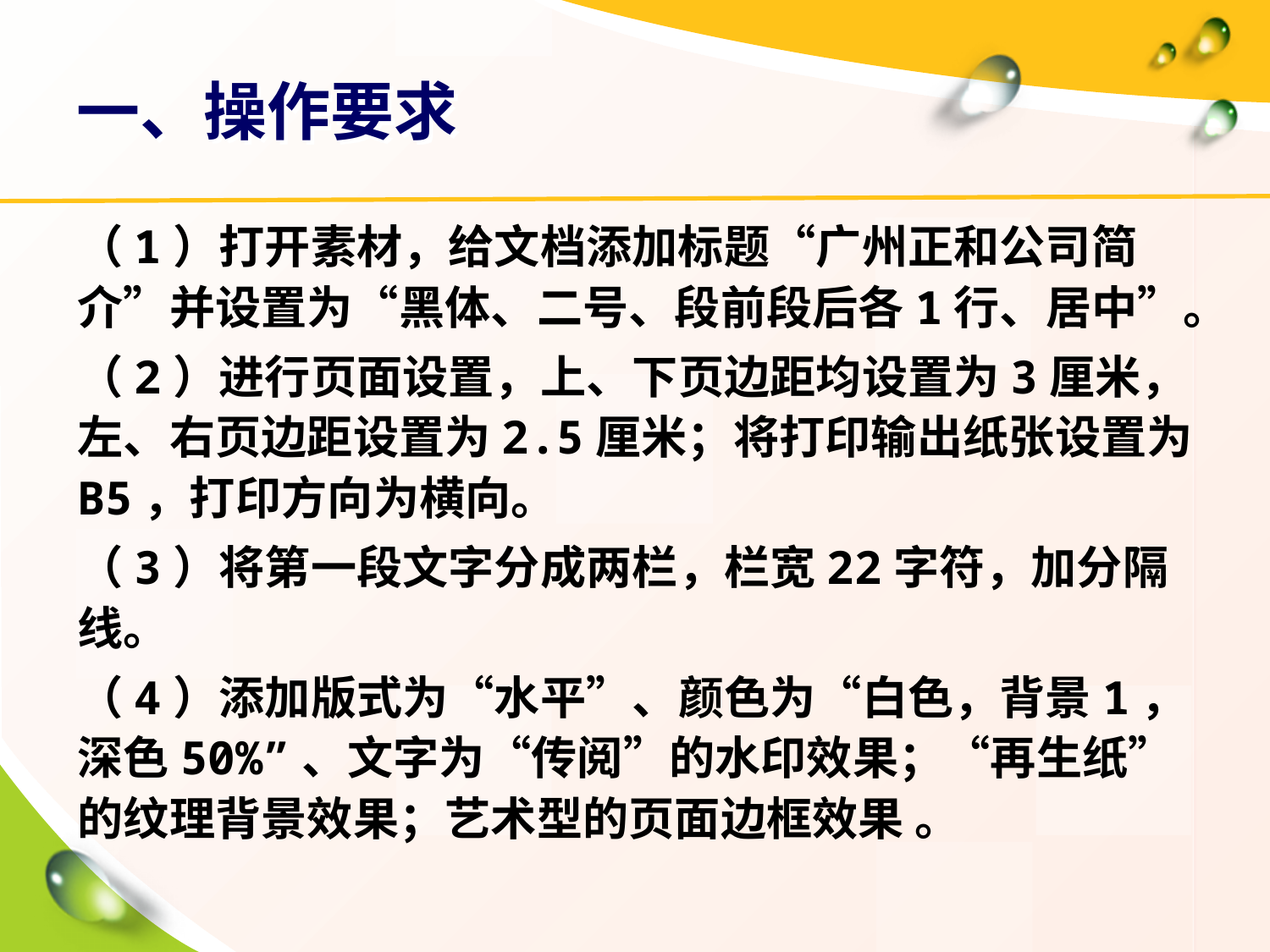

# 一、操作要求
（1）打开素材，给文档添加标题“广州正和公司简介”并设置为“黑体、二号、段前段后各1行、居中”。
（2）进行页面设置，上、下页边距均设置为3厘米，左、右页边距设置为2.5厘米；将打印输出纸张设置为B5，打印方向为横向。
（3）将第一段文字分成两栏，栏宽22字符，加分隔线。
（4）添加版式为“水平”、颜色为“白色，背景1，深色50%”、文字为“传阅”的水印效果；“再生纸”的纹理背景效果；艺术型的页面边框效果 。